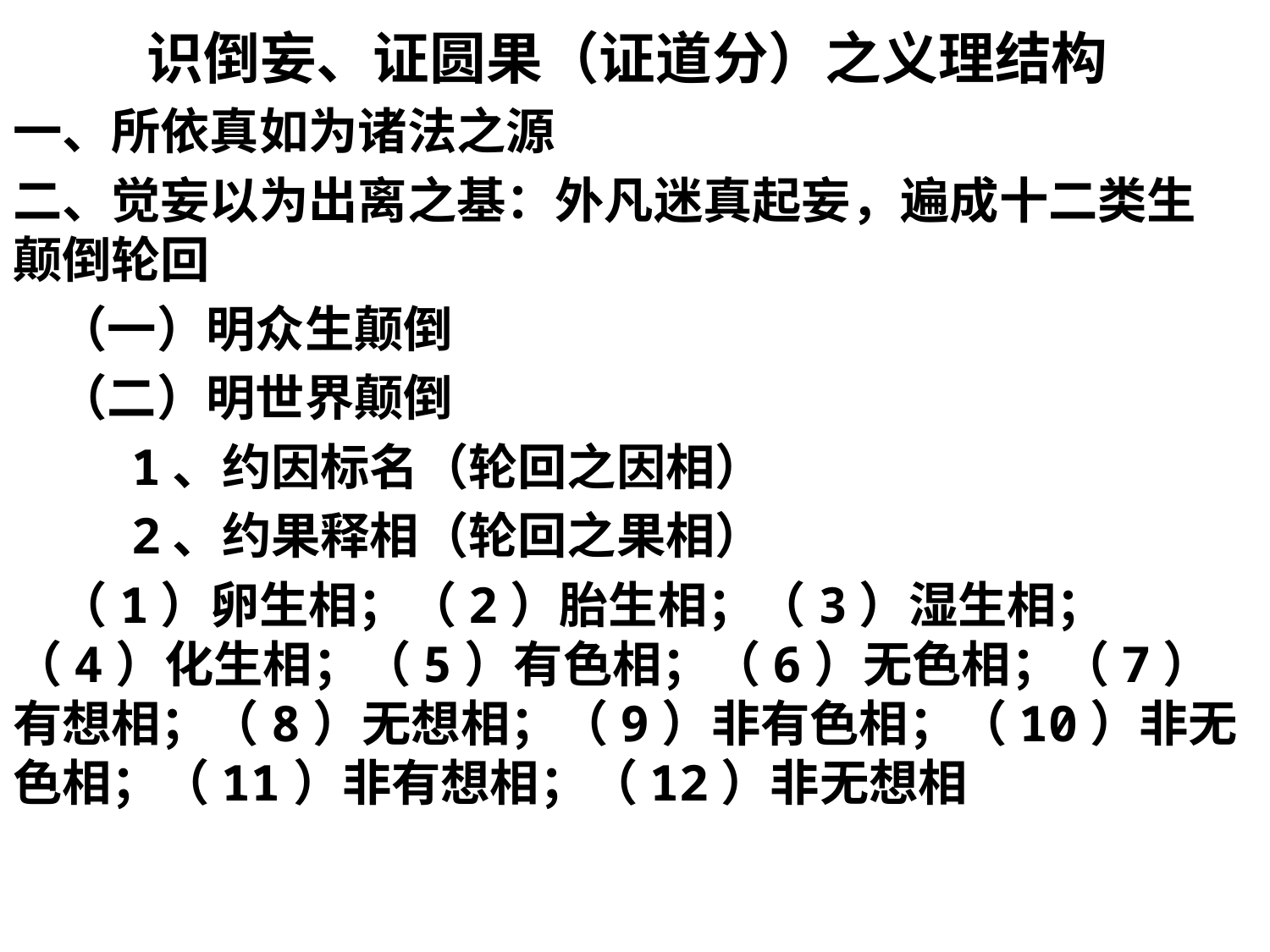

识倒妄、证圆果（证道分）之义理结构
一、所依真如为诸法之源
二、觉妄以为出离之基：外凡迷真起妄，遍成十二类生颠倒轮回
   （一）明众生颠倒
   （二）明世界颠倒
    1、约因标名（轮回之因相）
    2、约果释相（轮回之果相）
   （1）卵生相；（2）胎生相；（3）湿生相；（4）化生相；（5）有色相；（6）无色相；（7）有想相；（8）无想相；（9）非有色相；（10）非无色相；（11）非有想相；（12）非无想相